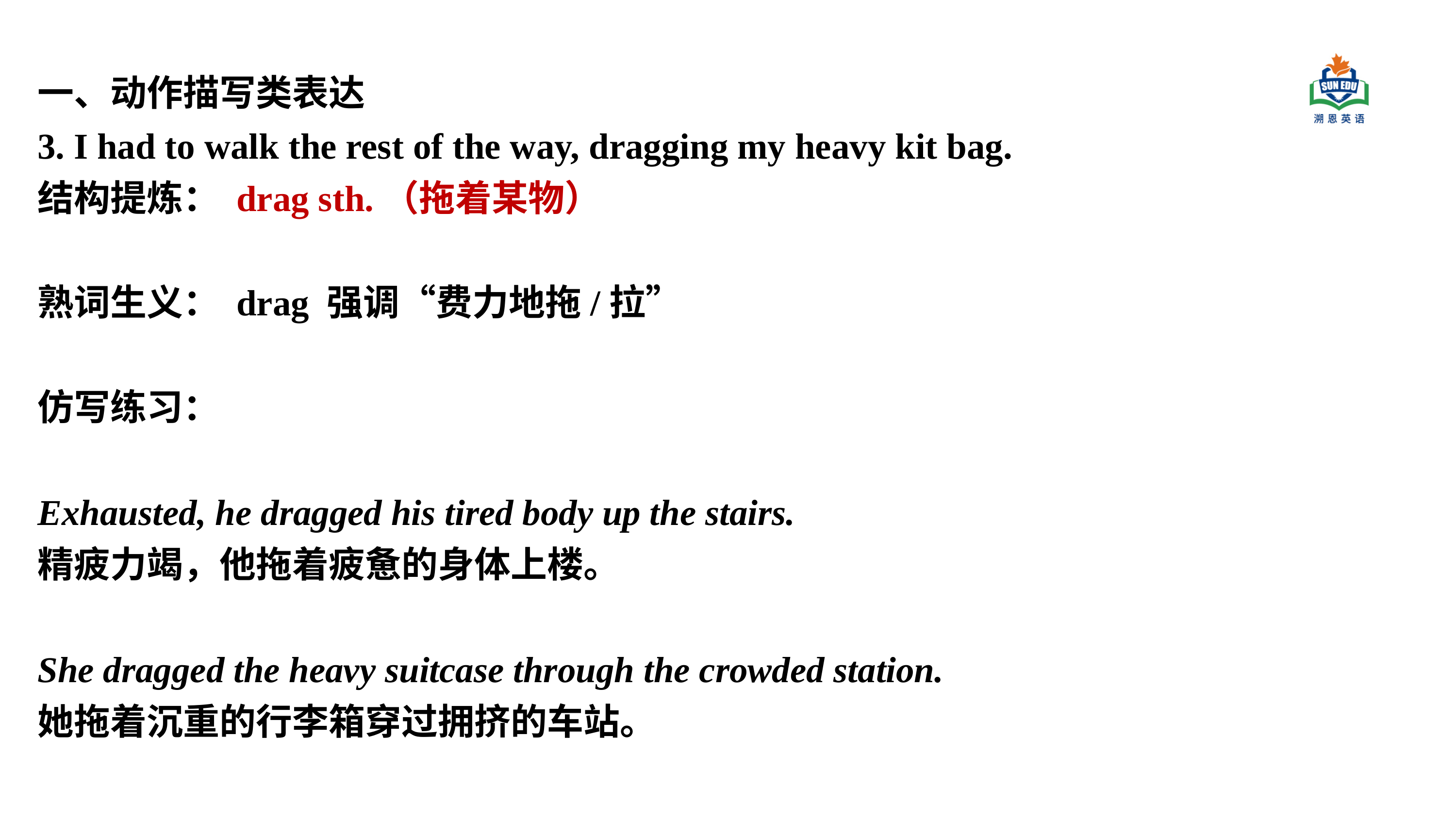

一、动作描写类表达
3. I had to walk the rest of the way, dragging my heavy kit bag.
结构提炼： drag sth.（拖着某物）

熟词生义： drag 强调“费力地拖/拉”

仿写练习：

Exhausted, he dragged his tired body up the stairs.
精疲力竭，他拖着疲惫的身体上楼。

She dragged the heavy suitcase through the crowded station.
她拖着沉重的行李箱穿过拥挤的车站。